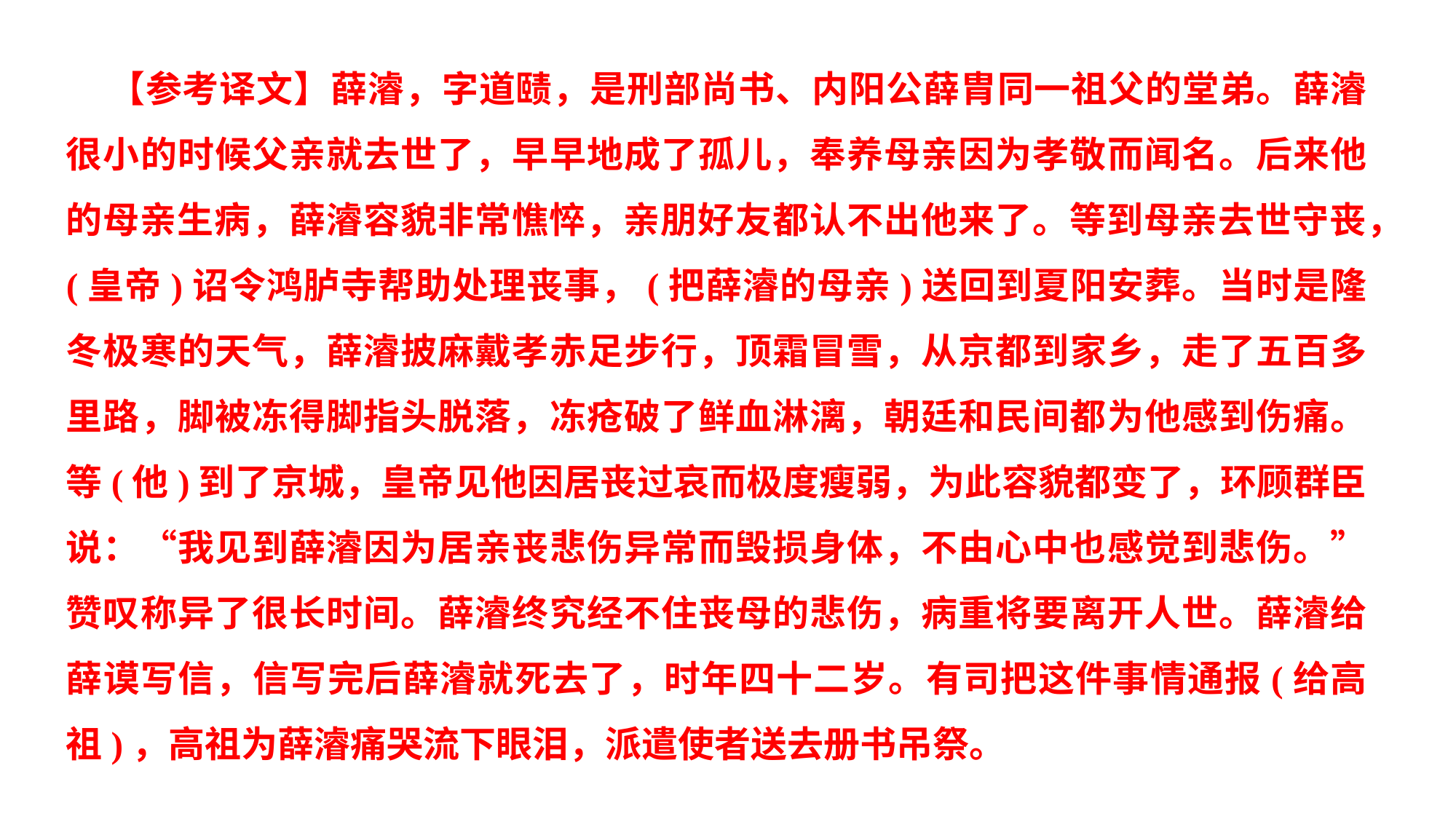

【参考译文】薛濬，字道赜，是刑部尚书、内阳公薛胄同一祖父的堂弟。薛濬很小的时候父亲就去世了，早早地成了孤儿，奉养母亲因为孝敬而闻名。后来他的母亲生病，薛濬容貌非常憔悴，亲朋好友都认不出他来了。等到母亲去世守丧，(皇帝)诏令鸿胪寺帮助处理丧事，(把薛濬的母亲)送回到夏阳安葬。当时是隆冬极寒的天气，薛濬披麻戴孝赤足步行，顶霜冒雪，从京都到家乡，走了五百多里路，脚被冻得脚指头脱落，冻疮破了鲜血淋漓，朝廷和民间都为他感到伤痛。等(他)到了京城，皇帝见他因居丧过哀而极度瘦弱，为此容貌都变了，环顾群臣说：“我见到薛濬因为居亲丧悲伤异常而毁损身体，不由心中也感觉到悲伤。”赞叹称异了很长时间。薛濬终究经不住丧母的悲伤，病重将要离开人世。薛濬给薛谟写信，信写完后薛濬就死去了，时年四十二岁。有司把这件事情通报(给高祖)，高祖为薛濬痛哭流下眼泪，派遣使者送去册书吊祭。